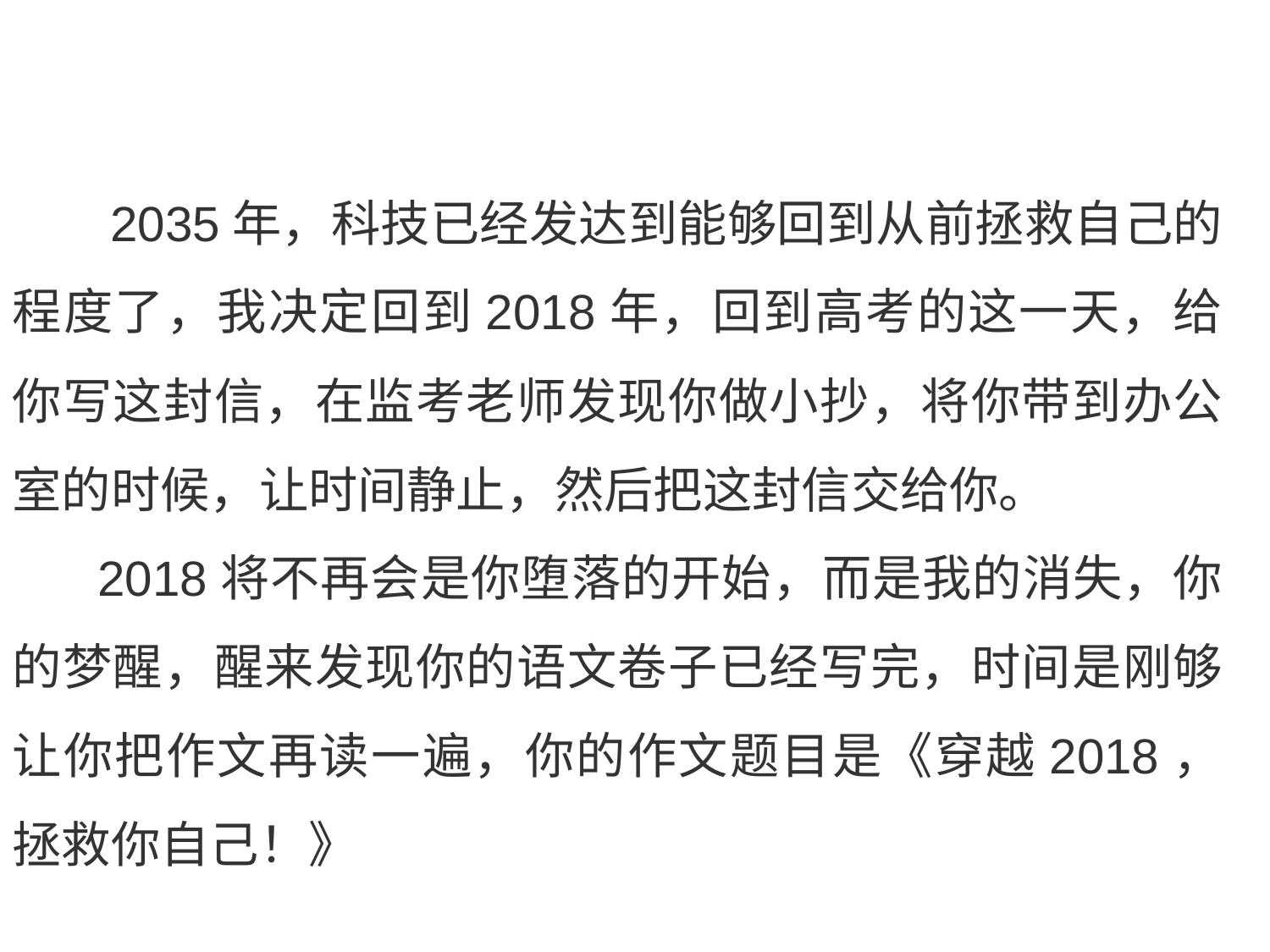

2035年，科技已经发达到能够回到从前拯救自己的程度了，我决定回到2018年，回到高考的这一天，给你写这封信，在监考老师发现你做小抄，将你带到办公室的时候，让时间静止，然后把这封信交给你。
      2018将不再会是你堕落的开始，而是我的消失，你的梦醒，醒来发现你的语文卷子已经写完，时间是刚够让你把作文再读一遍，你的作文题目是《穿越2018，拯救你自己！》